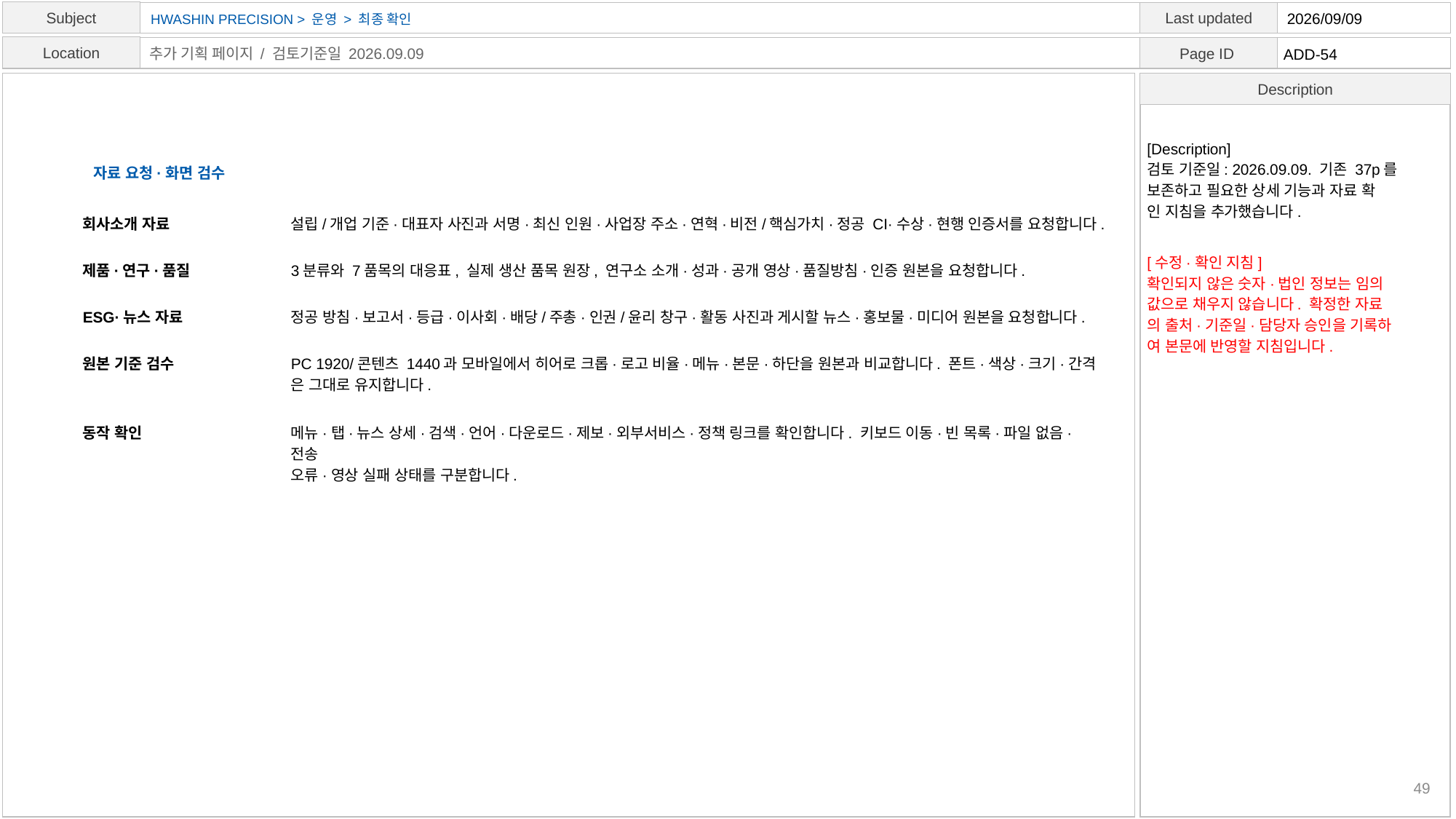

HWASHIN PRECISION > 운영 > 최종 확인
2026/09/09
ADD-54
추가 기획 페이지 / 검토기준일 2026.09.09
[Description]
검토 기준일: 2026.09.09. 기존 37p를
보존하고 필요한 상세 기능과 자료 확
인 지침을 추가했습니다.
자료 요청·화면 검수
회사소개 자료
설립/개업 기준·대표자 사진과 서명·최신 인원·사업장 주소·연혁·비전/핵심가치·정공 CI·수상·현행 인증서를 요청합니다.
[수정·확인 지침]
확인되지 않은 숫자·법인 정보는 임의
값으로 채우지 않습니다. 확정한 자료
의 출처·기준일·담당자 승인을 기록하
여 본문에 반영할 지침입니다.
제품·연구·품질
3분류와 7품목의 대응표, 실제 생산 품목 원장, 연구소 소개·성과·공개 영상·품질방침·인증 원본을 요청합니다.
ESG·뉴스 자료
정공 방침·보고서·등급·이사회·배당/주총·인권/윤리 창구·활동 사진과 게시할 뉴스·홍보물·미디어 원본을 요청합니다.
원본 기준 검수
PC 1920/콘텐츠 1440과 모바일에서 히어로 크롭·로고 비율·메뉴·본문·하단을 원본과 비교합니다. 폰트·색상·크기·간격
은 그대로 유지합니다.
동작 확인
메뉴·탭·뉴스 상세·검색·언어·다운로드·제보·외부서비스·정책 링크를 확인합니다. 키보드 이동·빈 목록·파일 없음·전송
오류·영상 실패 상태를 구분합니다.
49